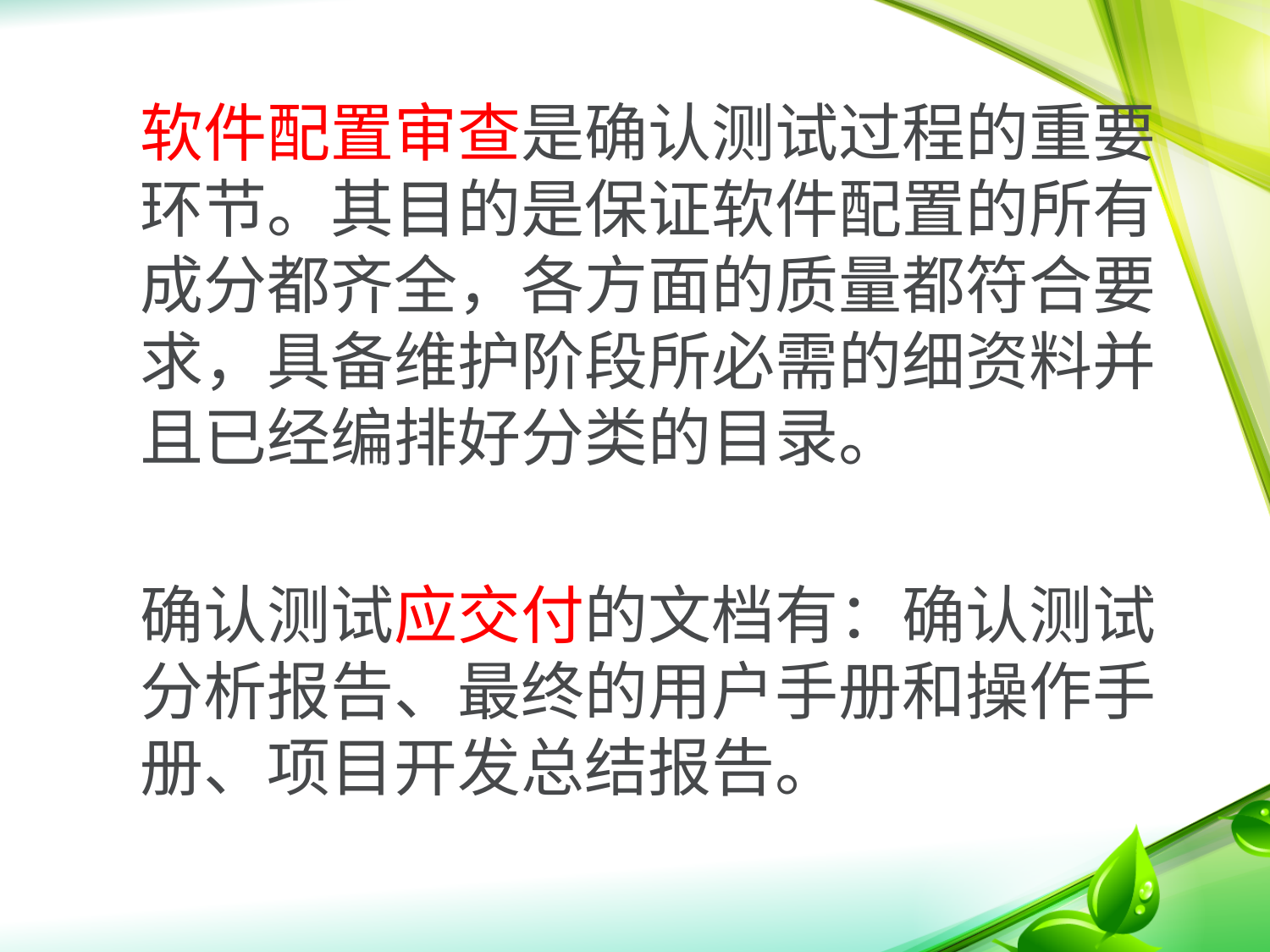

软件配置审查是确认测试过程的重要环节。其目的是保证软件配置的所有成分都齐全，各方面的质量都符合要求，具备维护阶段所必需的细资料并且已经编排好分类的目录。

确认测试应交付的文档有：确认测试分析报告、最终的用户手册和操作手册、项目开发总结报告。